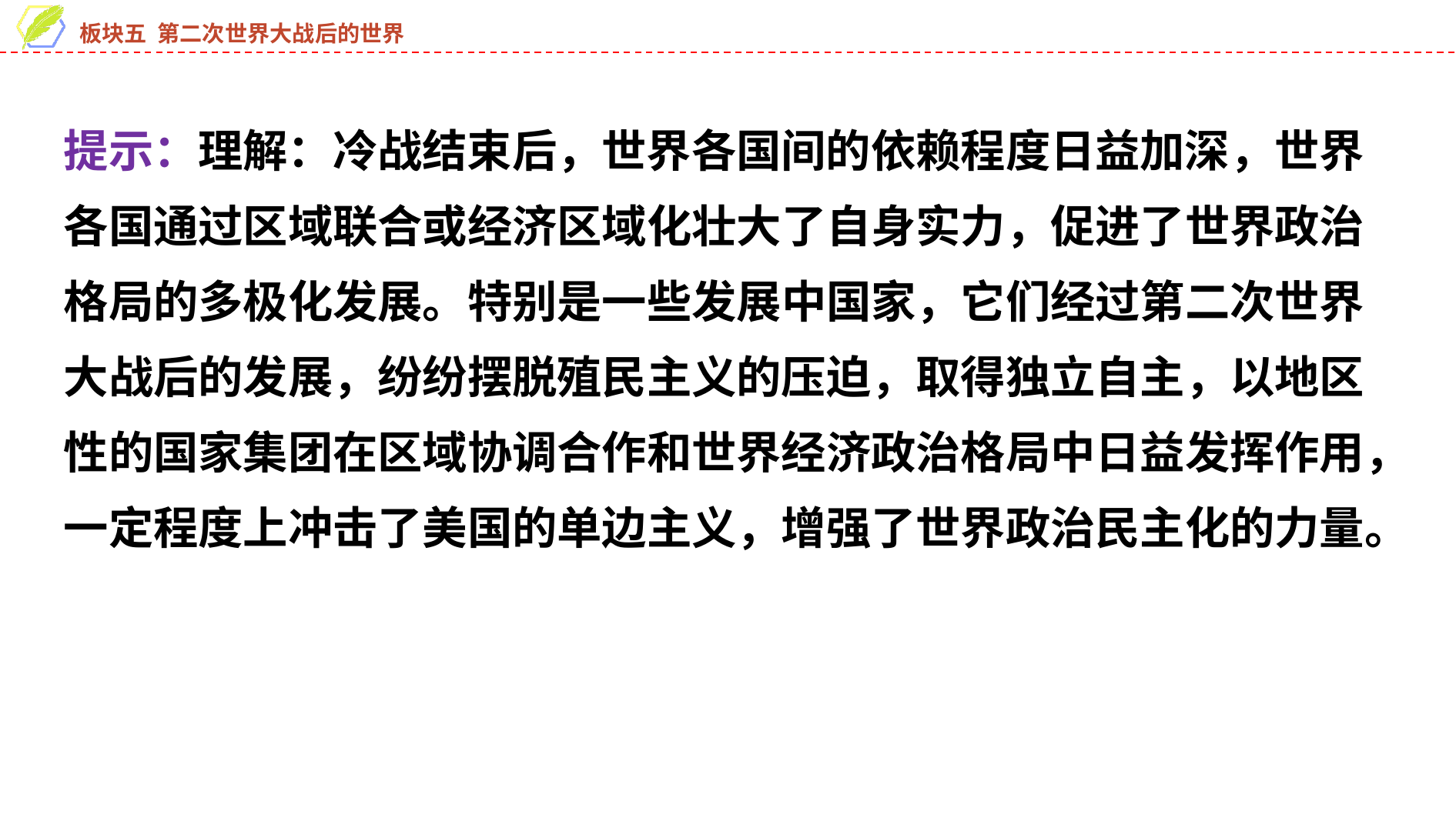

提示：理解：冷战结束后，世界各国间的依赖程度日益加深，世界各国通过区域联合或经济区域化壮大了自身实力，促进了世界政治格局的多极化发展。特别是一些发展中国家，它们经过第二次世界大战后的发展，纷纷摆脱殖民主义的压迫，取得独立自主，以地区性的国家集团在区域协调合作和世界经济政治格局中日益发挥作用，一定程度上冲击了美国的单边主义，增强了世界政治民主化的力量。